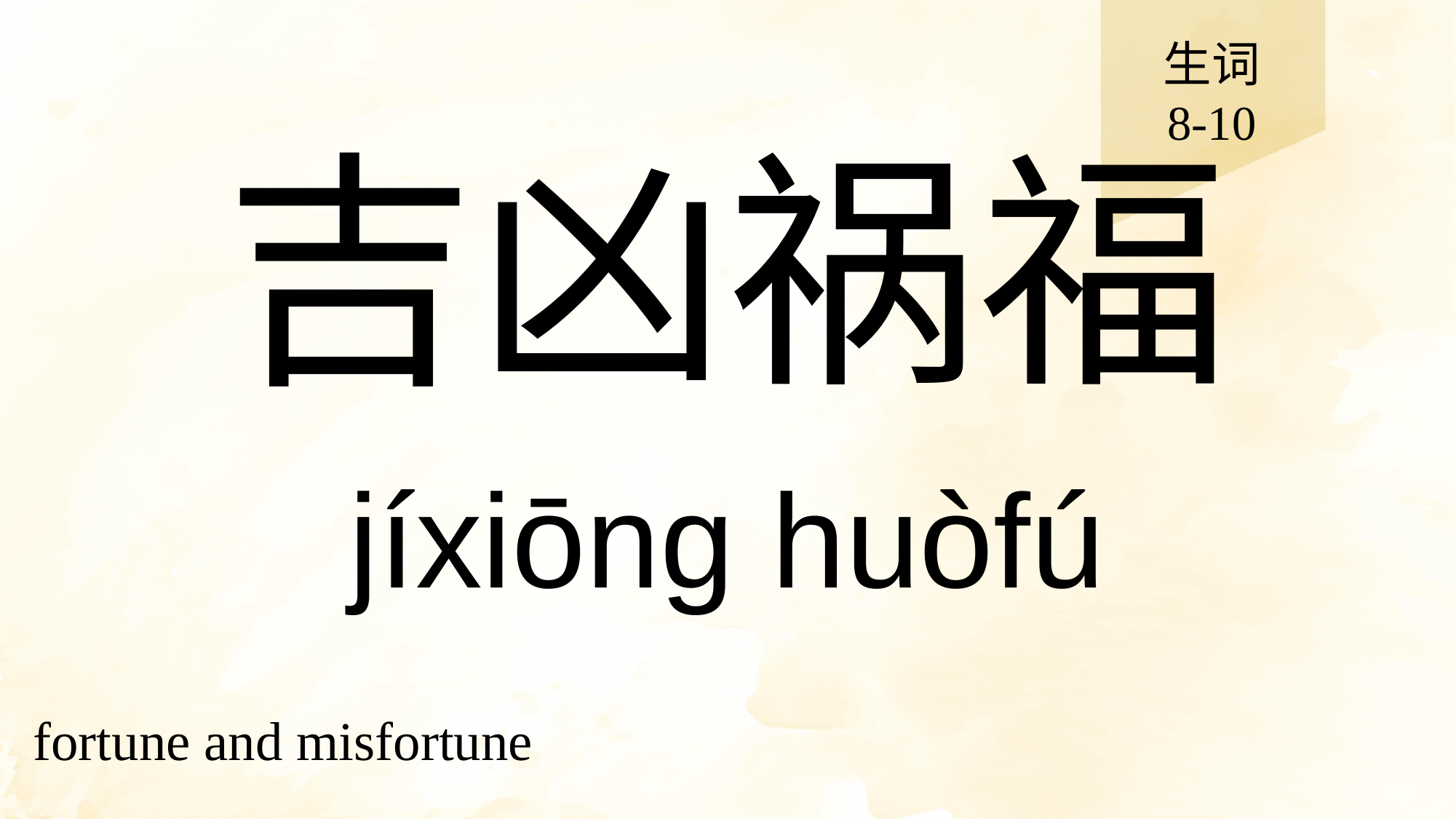

生词
8-10
# 吉凶祸福
jíxiōng huòfú
fortune and misfortune